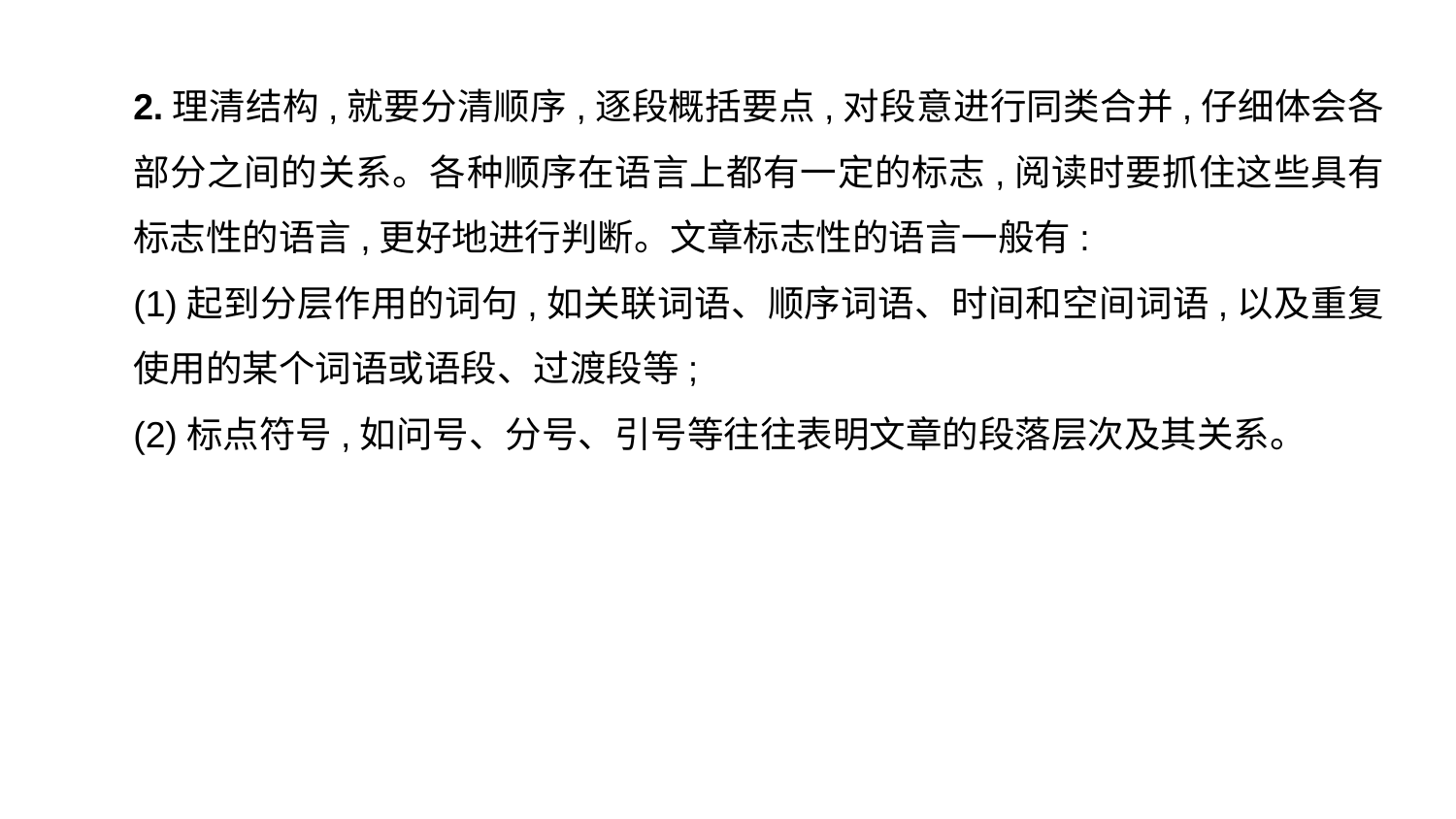

2.理清结构,就要分清顺序,逐段概括要点,对段意进行同类合并,仔细体会各部分之间的关系。各种顺序在语言上都有一定的标志,阅读时要抓住这些具有标志性的语言,更好地进行判断。文章标志性的语言一般有:
(1)起到分层作用的词句,如关联词语、顺序词语、时间和空间词语,以及重复使用的某个词语或语段、过渡段等;
(2)标点符号,如问号、分号、引号等往往表明文章的段落层次及其关系。